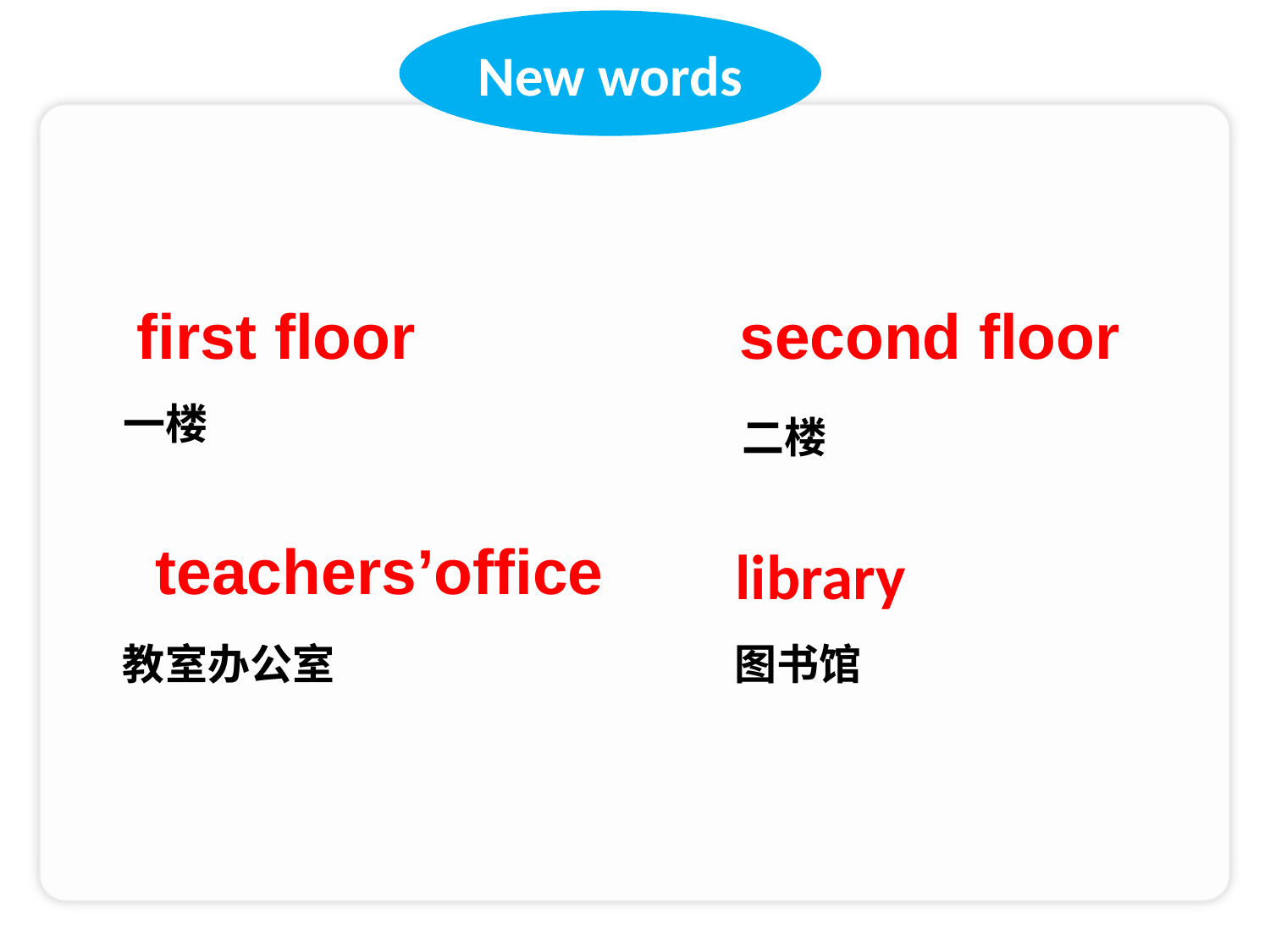

New words
first floor
second floor
一楼
二楼
teachers’office
library
教室办公室
图书馆